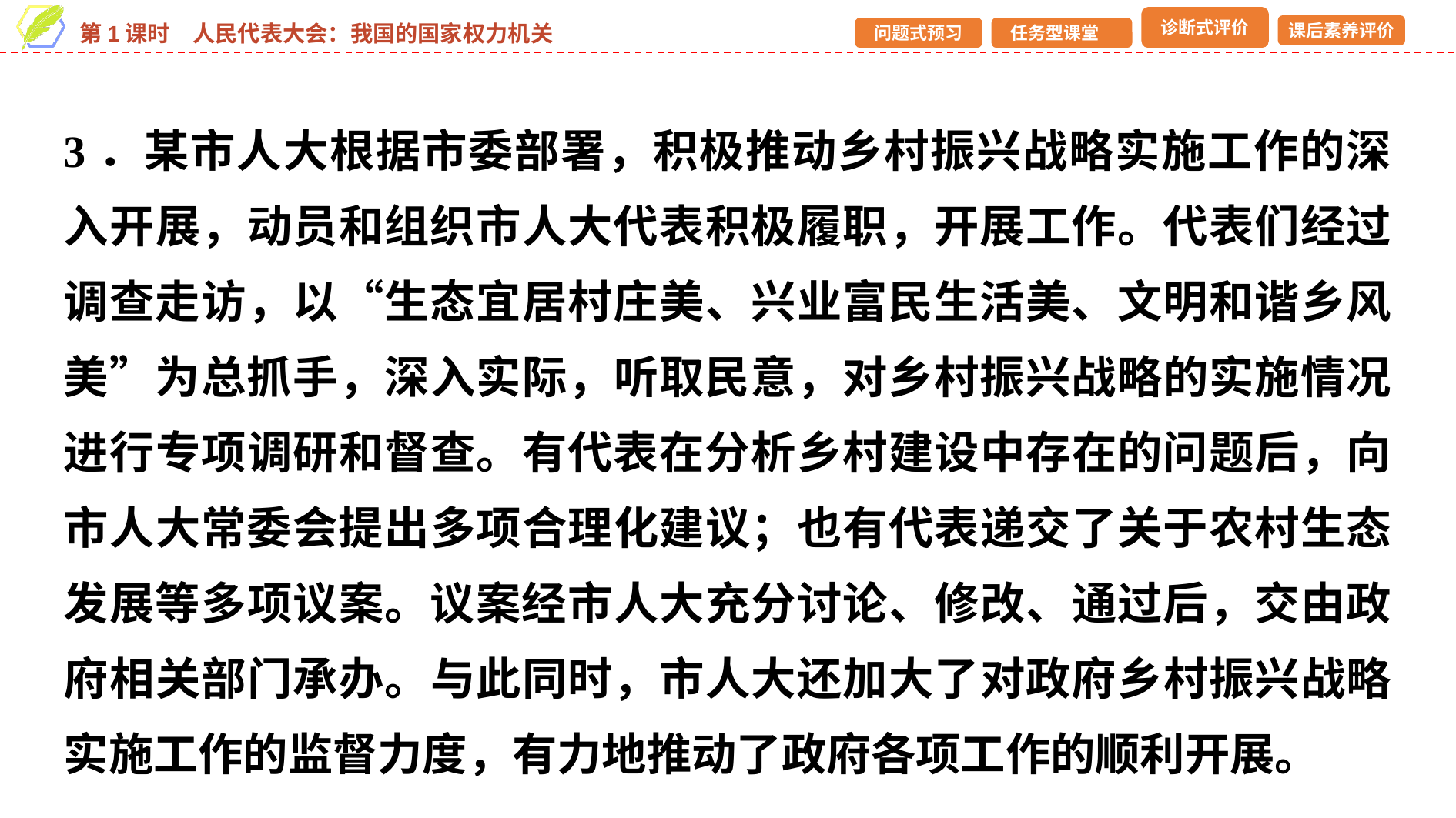

3．某市人大根据市委部署，积极推动乡村振兴战略实施工作的深入开展，动员和组织市人大代表积极履职，开展工作。代表们经过调查走访，以“生态宜居村庄美、兴业富民生活美、文明和谐乡风美”为总抓手，深入实际，听取民意，对乡村振兴战略的实施情况进行专项调研和督查。有代表在分析乡村建设中存在的问题后，向市人大常委会提出多项合理化建议；也有代表递交了关于农村生态发展等多项议案。议案经市人大充分讨论、修改、通过后，交由政府相关部门承办。与此同时，市人大还加大了对政府乡村振兴战略实施工作的监督力度，有力地推动了政府各项工作的顺利开展。